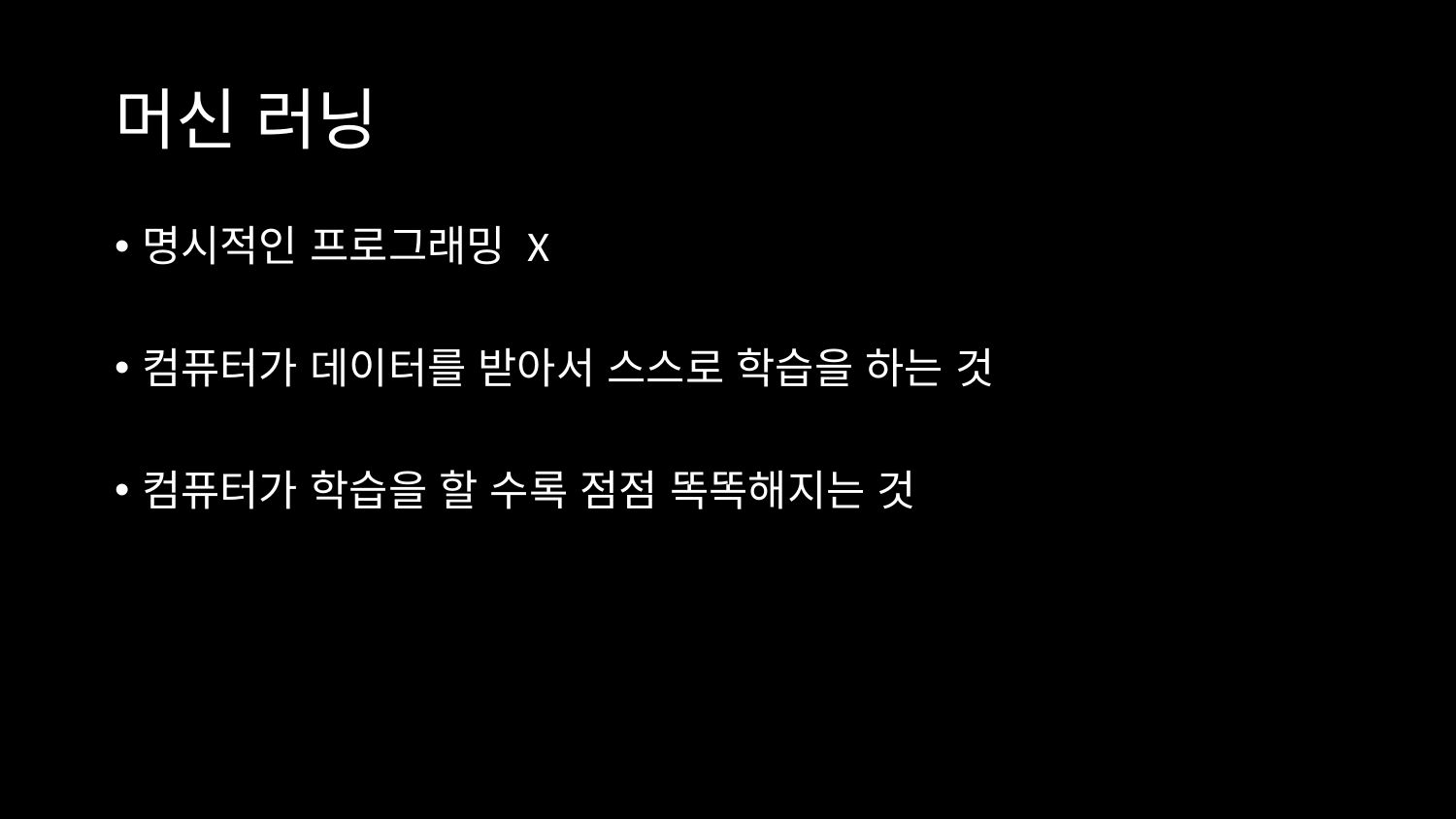

# 머신 러닝
명시적인 프로그래밍 X

컴퓨터가 데이터를 받아서 스스로 학습을 하는 것

컴퓨터가 학습을 할 수록 점점 똑똑해지는 것